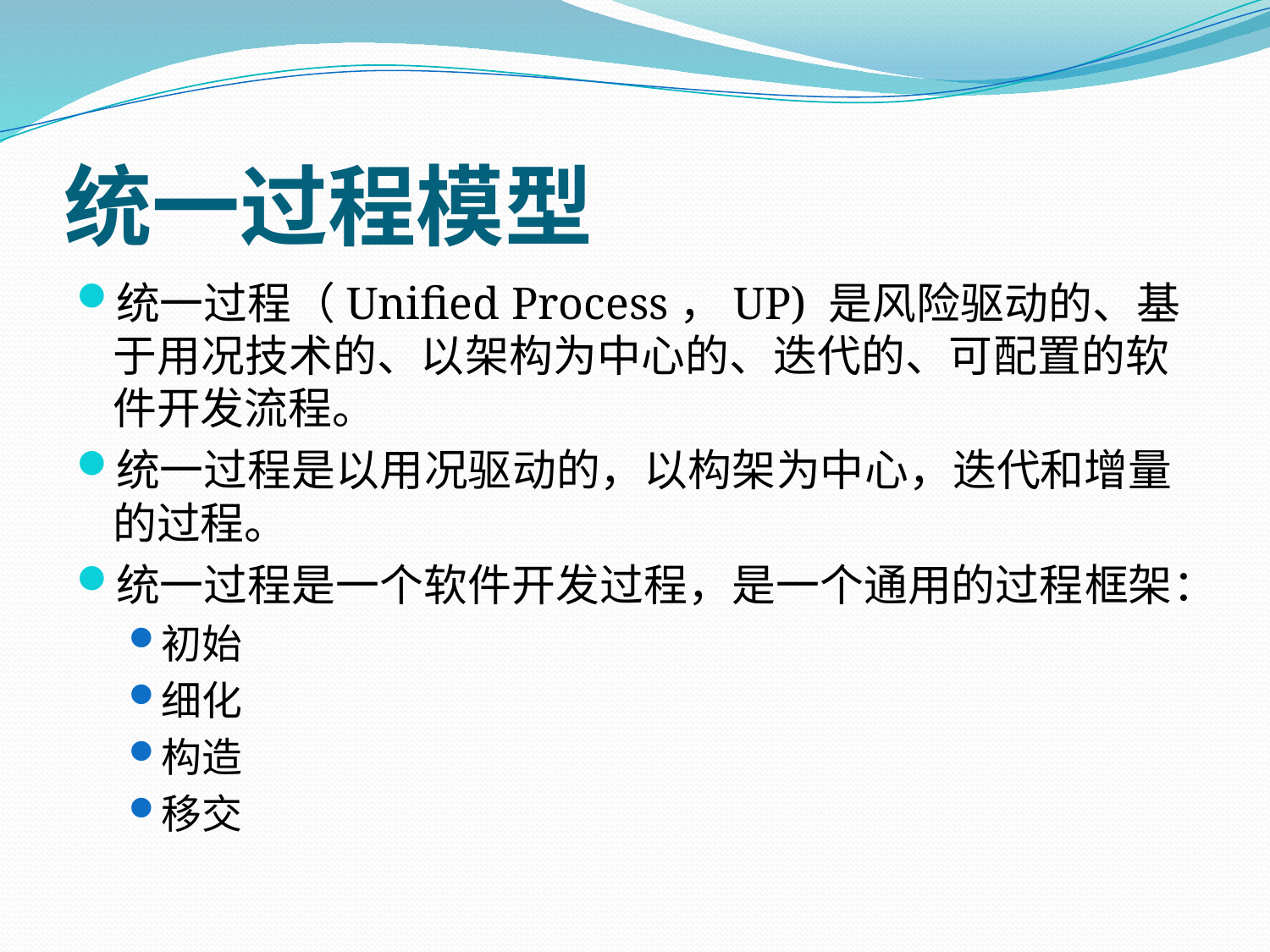

# 统一过程模型
统一过程（Unified Process，UP) 是风险驱动的、基于用况技术的、以架构为中心的、迭代的、可配置的软件开发流程。
统一过程是以用况驱动的，以构架为中心，迭代和增量的过程。
统一过程是一个软件开发过程，是一个通用的过程框架：
初始
细化
构造
移交